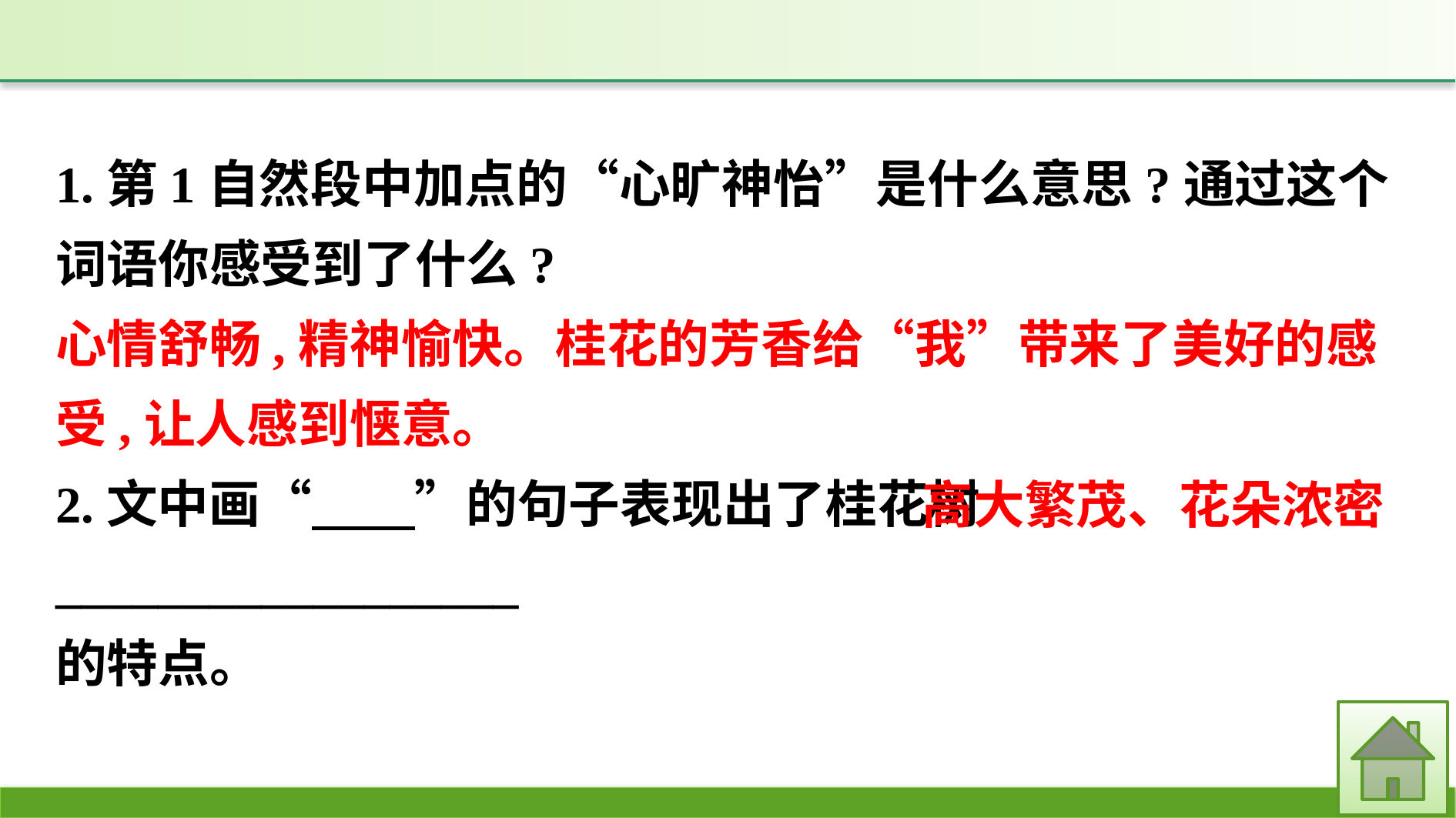

1.第1自然段中加点的“心旷神怡”是什么意思?通过这个词语你感受到了什么?
心情舒畅,精神愉快。桂花的芳香给“我”带来了美好的感受,让人感到惬意。
2.文中画“　　”的句子表现出了桂花树__________________
的特点。
高大繁茂、花朵浓密